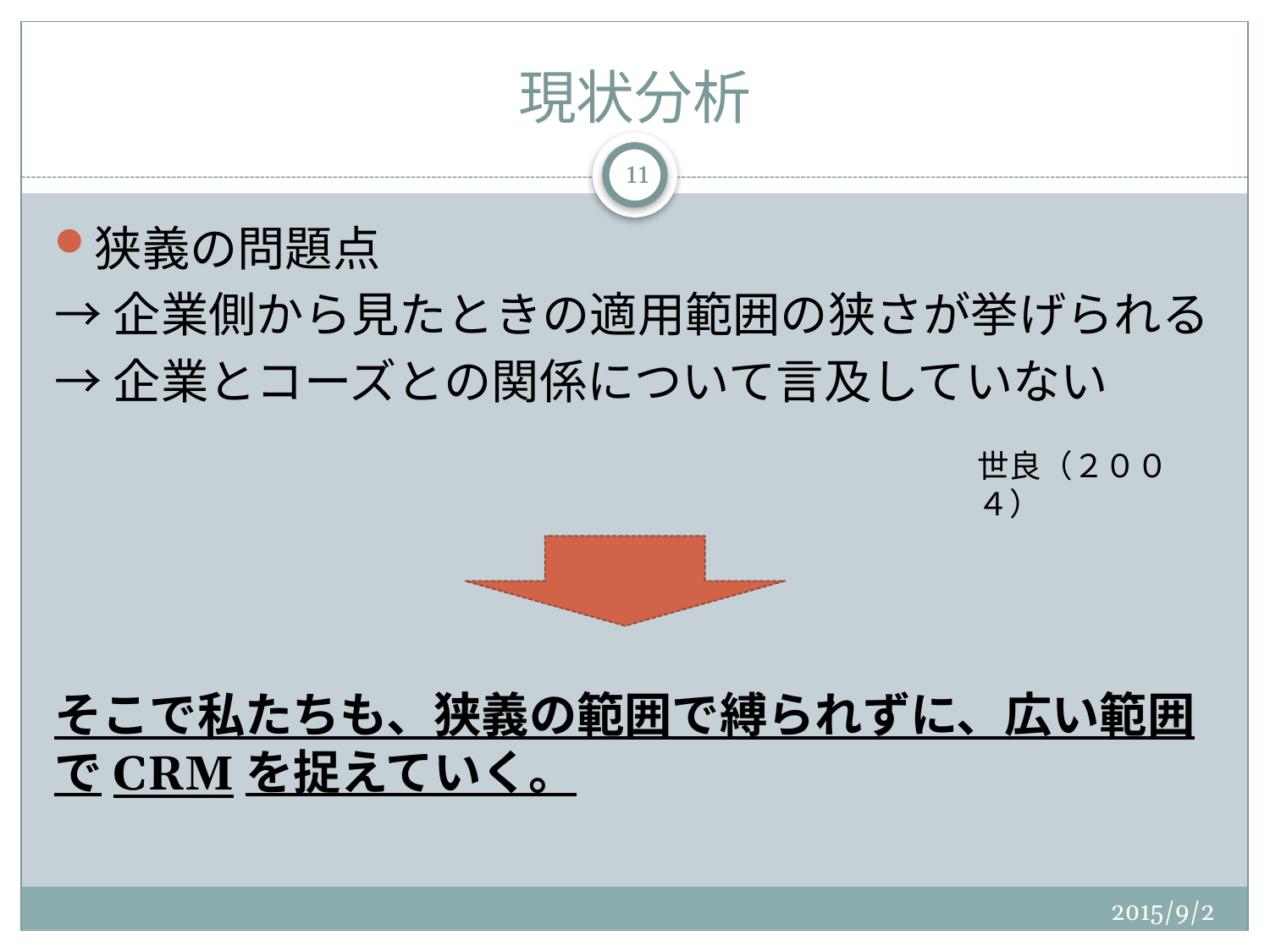

# 現状分析
11
狭義の問題点
→企業側から見たときの適用範囲の狭さが挙げられる
→企業とコーズとの関係について言及していない

そこで私たちも、狭義の範囲で縛られずに、広い範囲でCRMを捉えていく。

世良（２００４）

2015/9/2